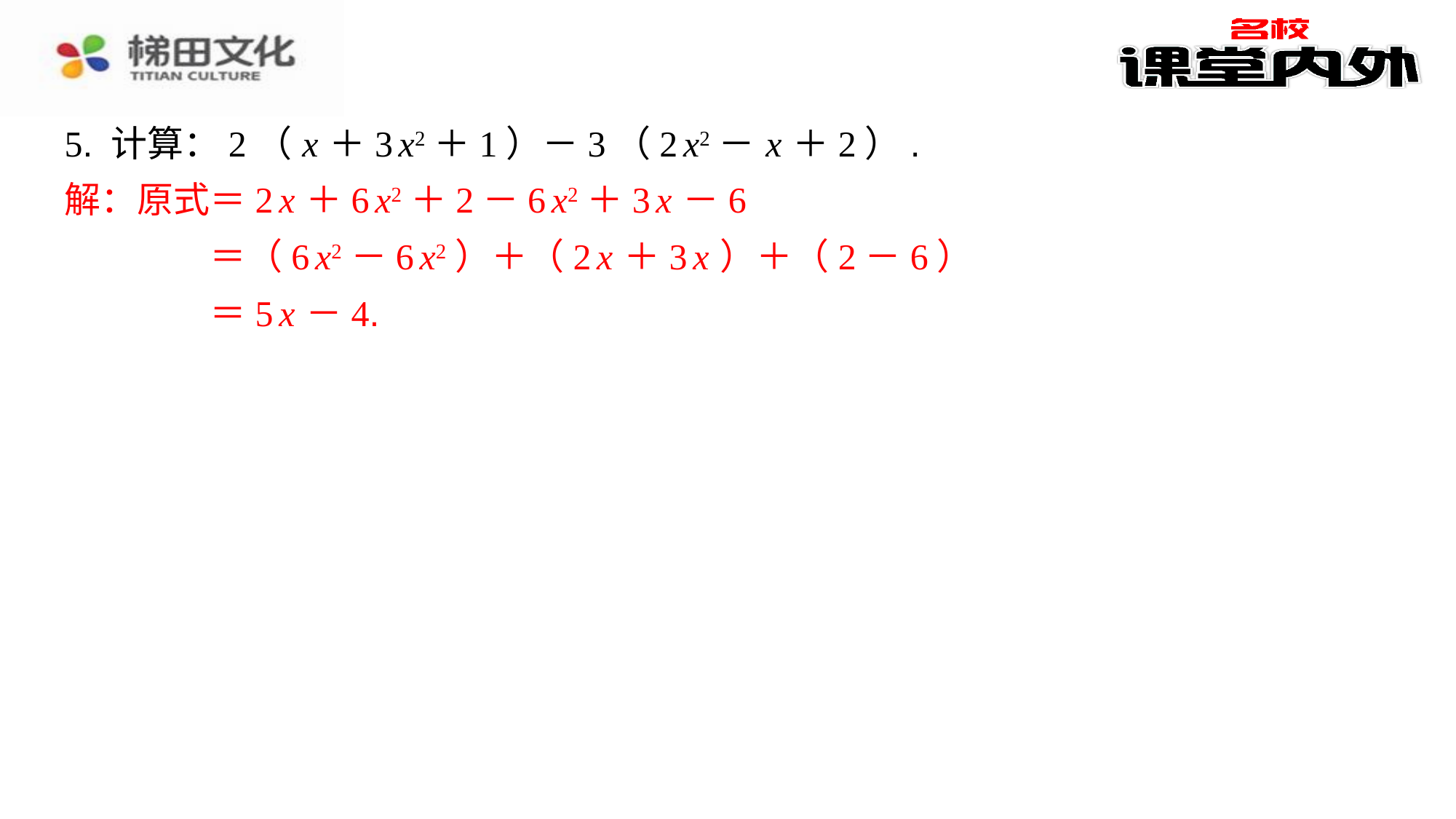

5. 计算：2（ x ＋3 x2＋1）－3（2 x2－ x ＋2）.
解：原式＝2 x ＋6 x2＋2－6 x2＋3 x －6
＝（6 x2－6 x2）＋（2 x ＋3 x ）＋（2－6）
＝5 x －4.
解：原式＝2 x ＋6 x2＋2－6 x2＋3 x －6
＝（6 x2－6 x2）＋（2 x ＋3 x ）＋（2－6）
＝5 x －4.